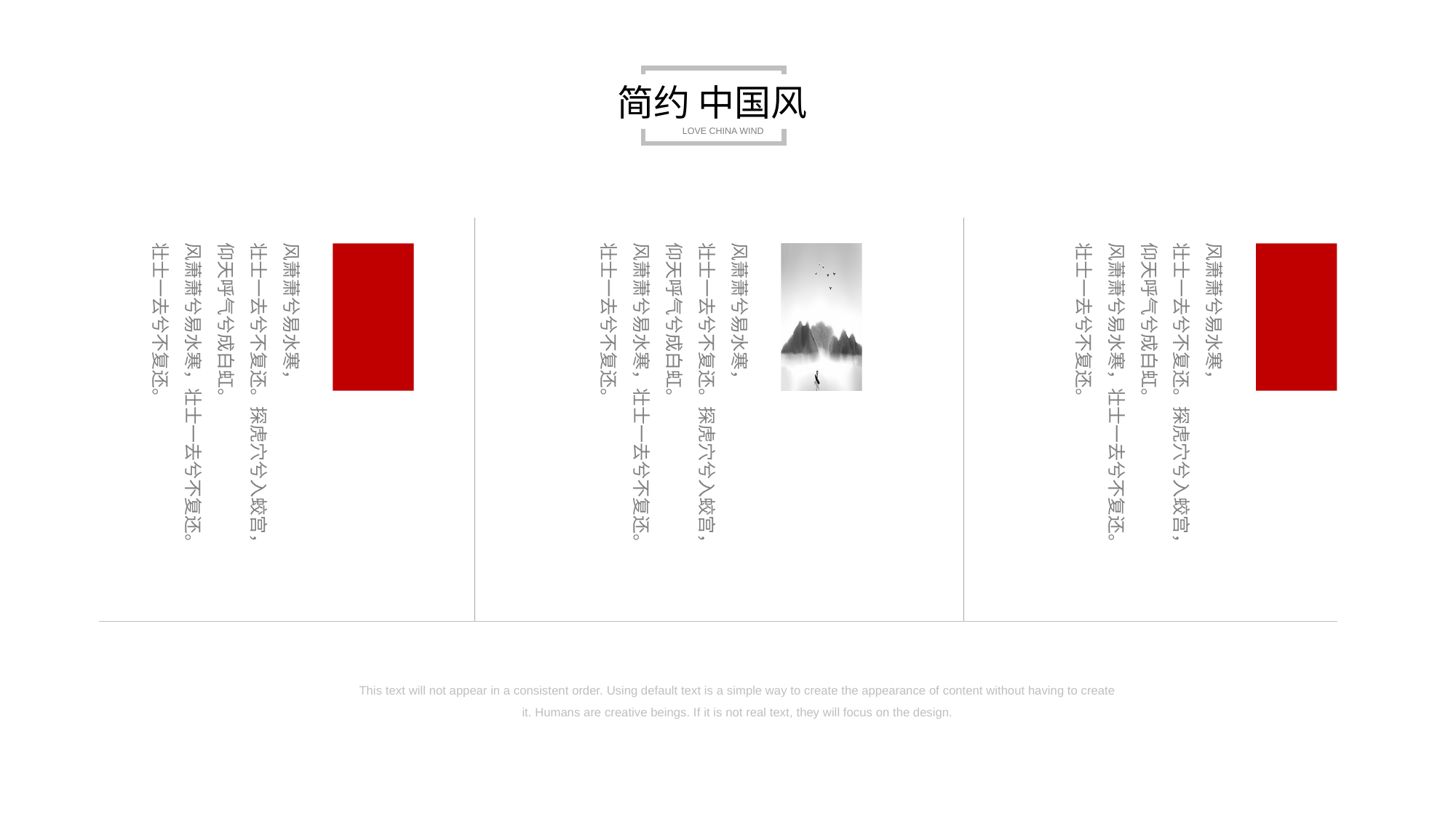

简约 中国风
LOVE CHINA WIND
风萧萧兮易水寒，
壮士一去兮不复还。探虎穴兮入蛟宫，
仰天呼气兮成白虹。
风萧萧兮易水寒，壮士一去兮不复还。
壮士一去兮不复还。

风萧萧兮易水寒，
壮士一去兮不复还。探虎穴兮入蛟宫，
仰天呼气兮成白虹。
风萧萧兮易水寒，壮士一去兮不复还。
壮士一去兮不复还。

风萧萧兮易水寒，
壮士一去兮不复还。探虎穴兮入蛟宫，
仰天呼气兮成白虹。
风萧萧兮易水寒，壮士一去兮不复还。
壮士一去兮不复还。

This text will not appear in a consistent order. Using default text is a simple way to create the appearance of content without having to create it. Humans are creative beings. If it is not real text, they will focus on the design.